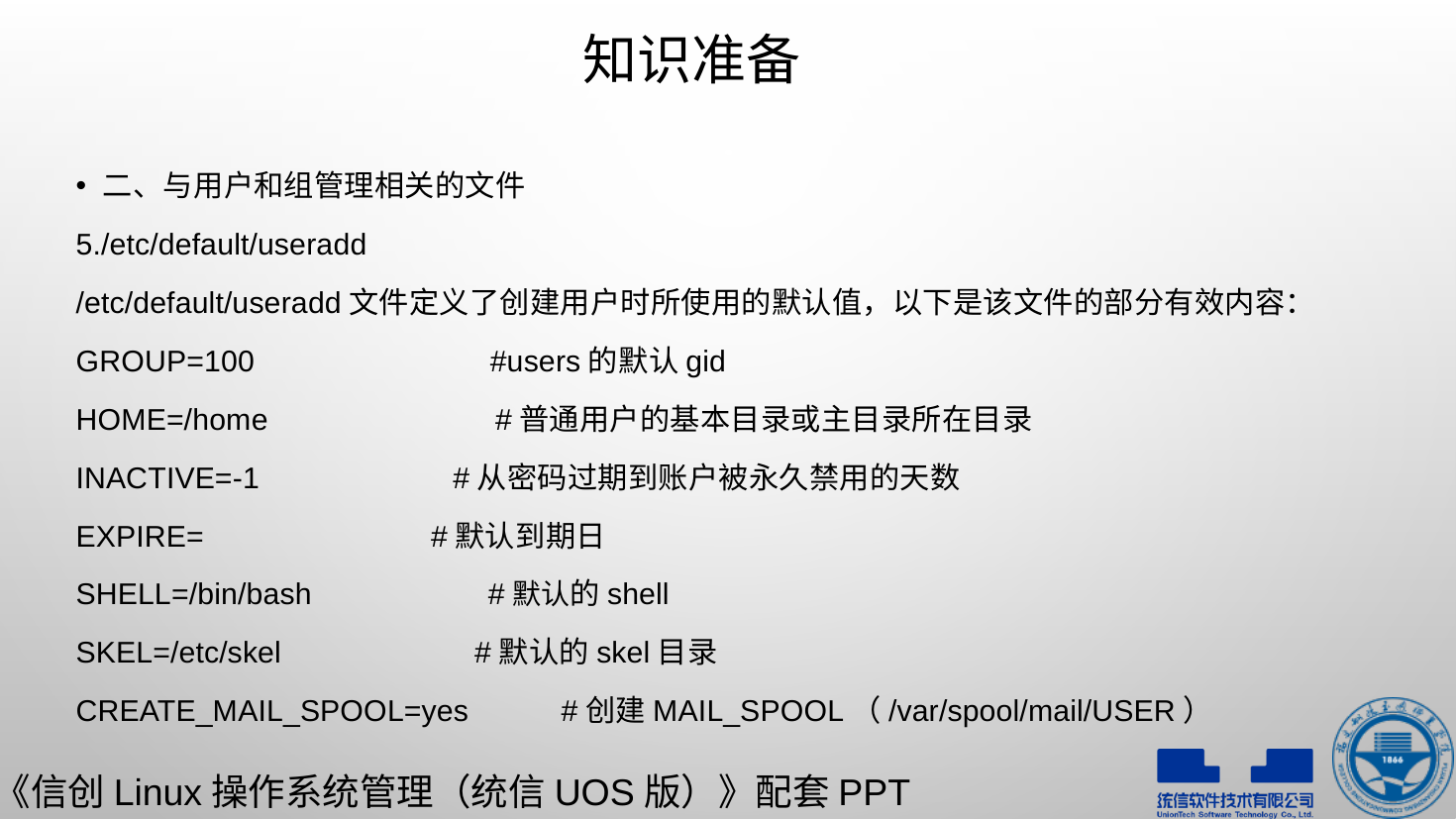

# 知识准备
二、与用户和组管理相关的文件
5./etc/default/useradd
/etc/default/useradd文件定义了创建用户时所使用的默认值，以下是该文件的部分有效内容：
GROUP=100                            #users的默认gid
HOME=/home                           #普通用户的基本目录或主目录所在目录
INACTIVE=-1                       #从密码过期到账户被永久禁用的天数
EXPIRE=                           #默认到期日
SHELL=/bin/bash                     #默认的shell
SKEL=/etc/skel                       #默认的skel目录
CREATE_MAIL_SPOOL=yes           #创建MAIL_SPOOL（/var/spool/mail/USER）